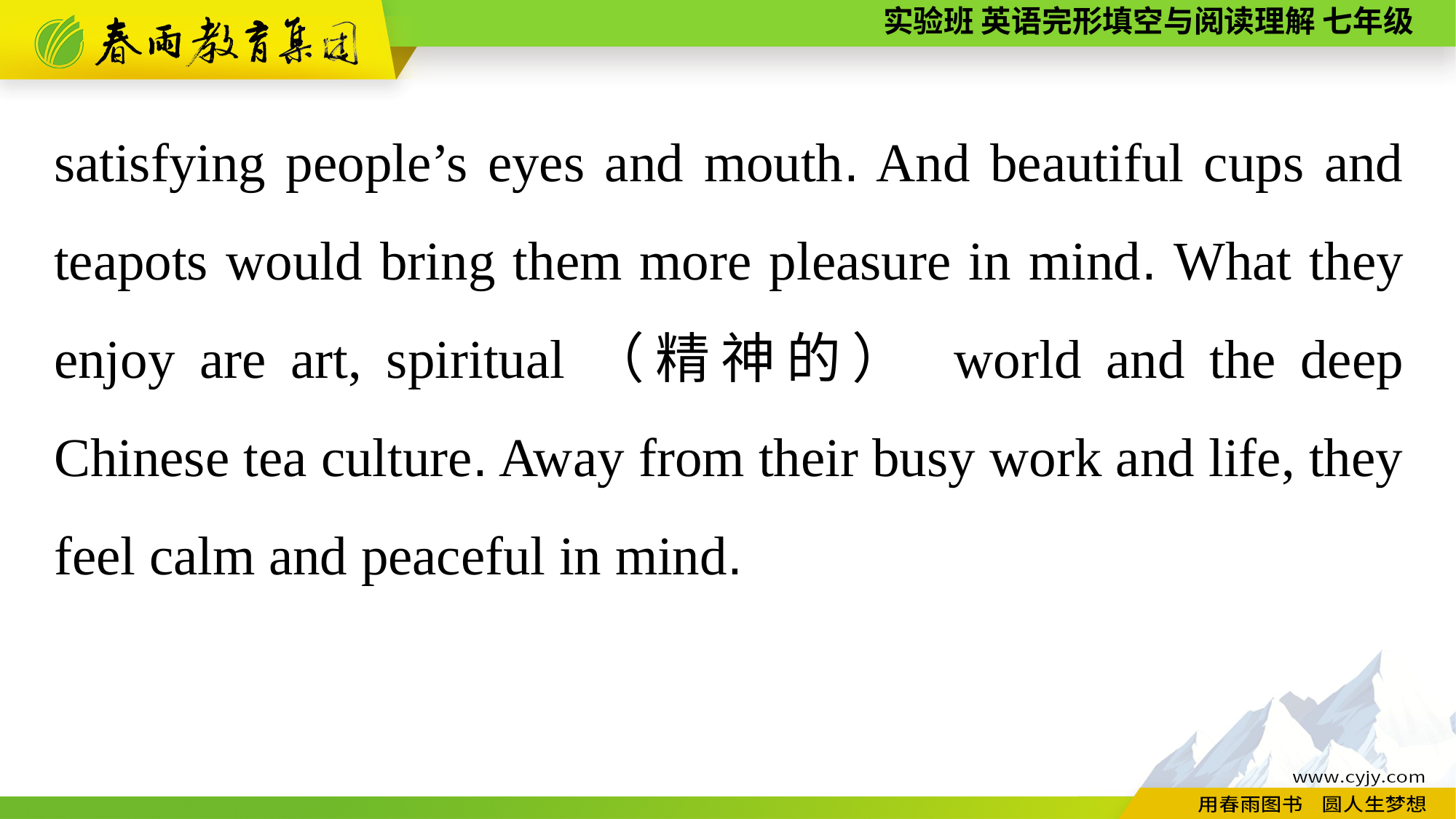

satisfying people’s eyes and mouth. And beautiful cups and teapots would bring them more pleasure in mind. What they enjoy are art, spiritual（精神的） world and the deep Chinese tea culture. Away from their busy work and life, they feel calm and peaceful in mind.